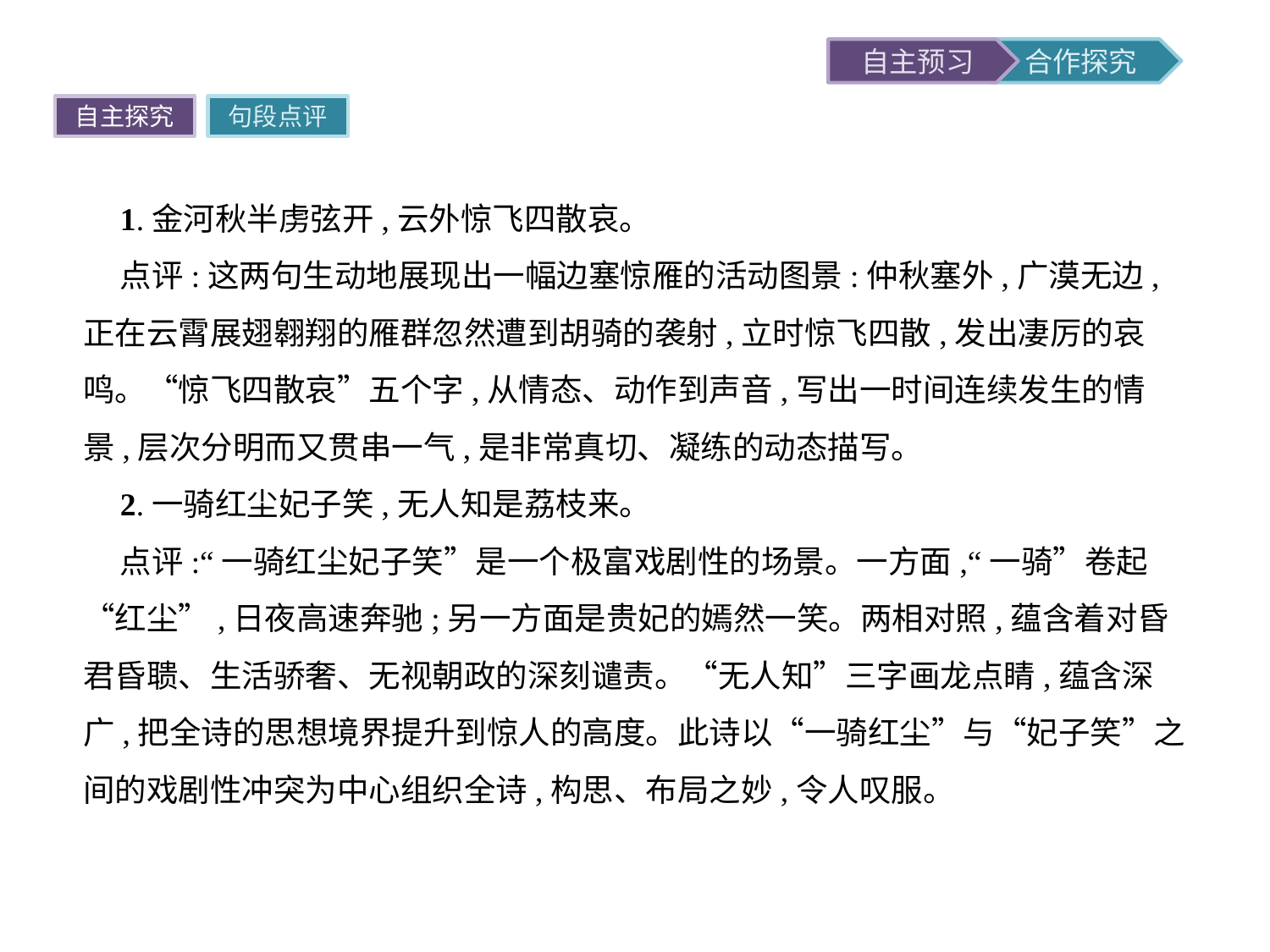

自主探究
句段点评
1.金河秋半虏弦开,云外惊飞四散哀。
点评:这两句生动地展现出一幅边塞惊雁的活动图景:仲秋塞外,广漠无边,正在云霄展翅翱翔的雁群忽然遭到胡骑的袭射,立时惊飞四散,发出凄厉的哀鸣。“惊飞四散哀”五个字,从情态、动作到声音,写出一时间连续发生的情景,层次分明而又贯串一气,是非常真切、凝练的动态描写。
2.一骑红尘妃子笑,无人知是荔枝来。
点评:“一骑红尘妃子笑”是一个极富戏剧性的场景。一方面,“一骑”卷起“红尘”,日夜高速奔驰;另一方面是贵妃的嫣然一笑。两相对照,蕴含着对昏君昏聩、生活骄奢、无视朝政的深刻谴责。“无人知”三字画龙点睛,蕴含深广,把全诗的思想境界提升到惊人的高度。此诗以“一骑红尘”与“妃子笑”之间的戏剧性冲突为中心组织全诗,构思、布局之妙,令人叹服。